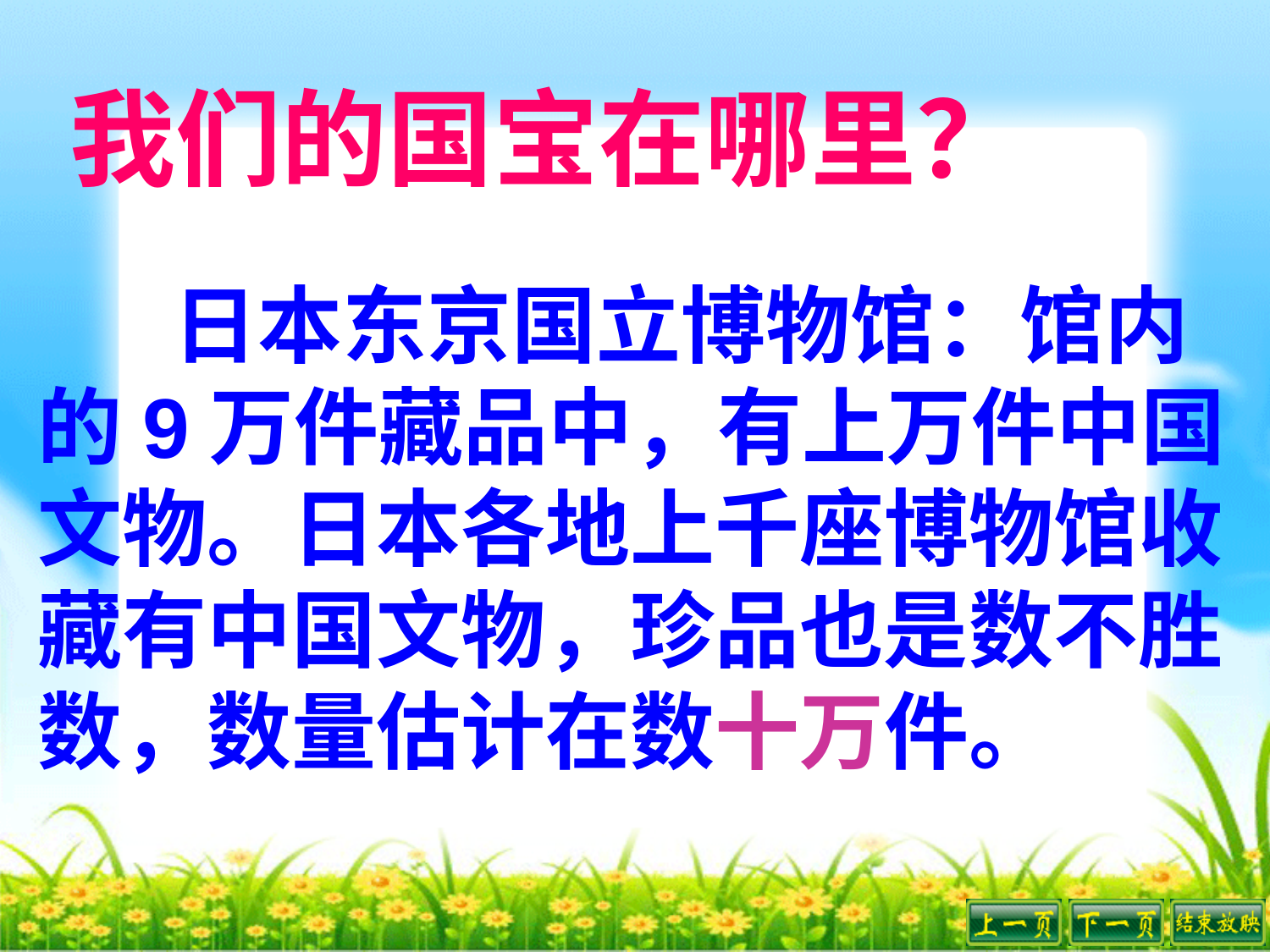

我们的国宝在哪里？
      日本东京国立博物馆：馆内的9万件藏品中，有上万件中国文物。日本各地上千座博物馆收藏有中国文物，珍品也是数不胜数，数量估计在数十万件。